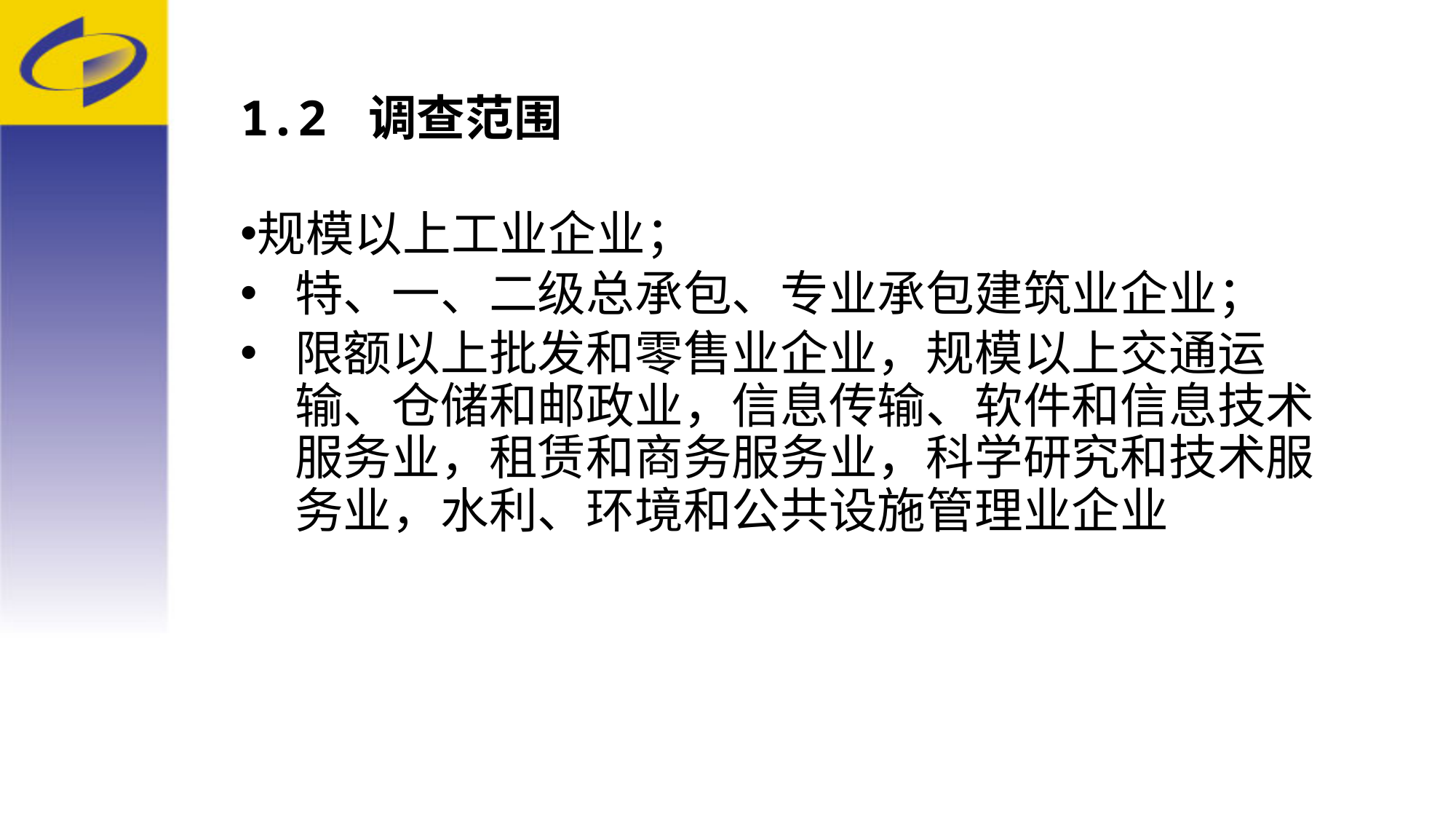

1.2 调查范围
规模以上工业企业；
特、一、二级总承包、专业承包建筑业企业；
限额以上批发和零售业企业，规模以上交通运输、仓储和邮政业，信息传输、软件和信息技术服务业，租赁和商务服务业，科学研究和技术服务业，水利、环境和公共设施管理业企业

5